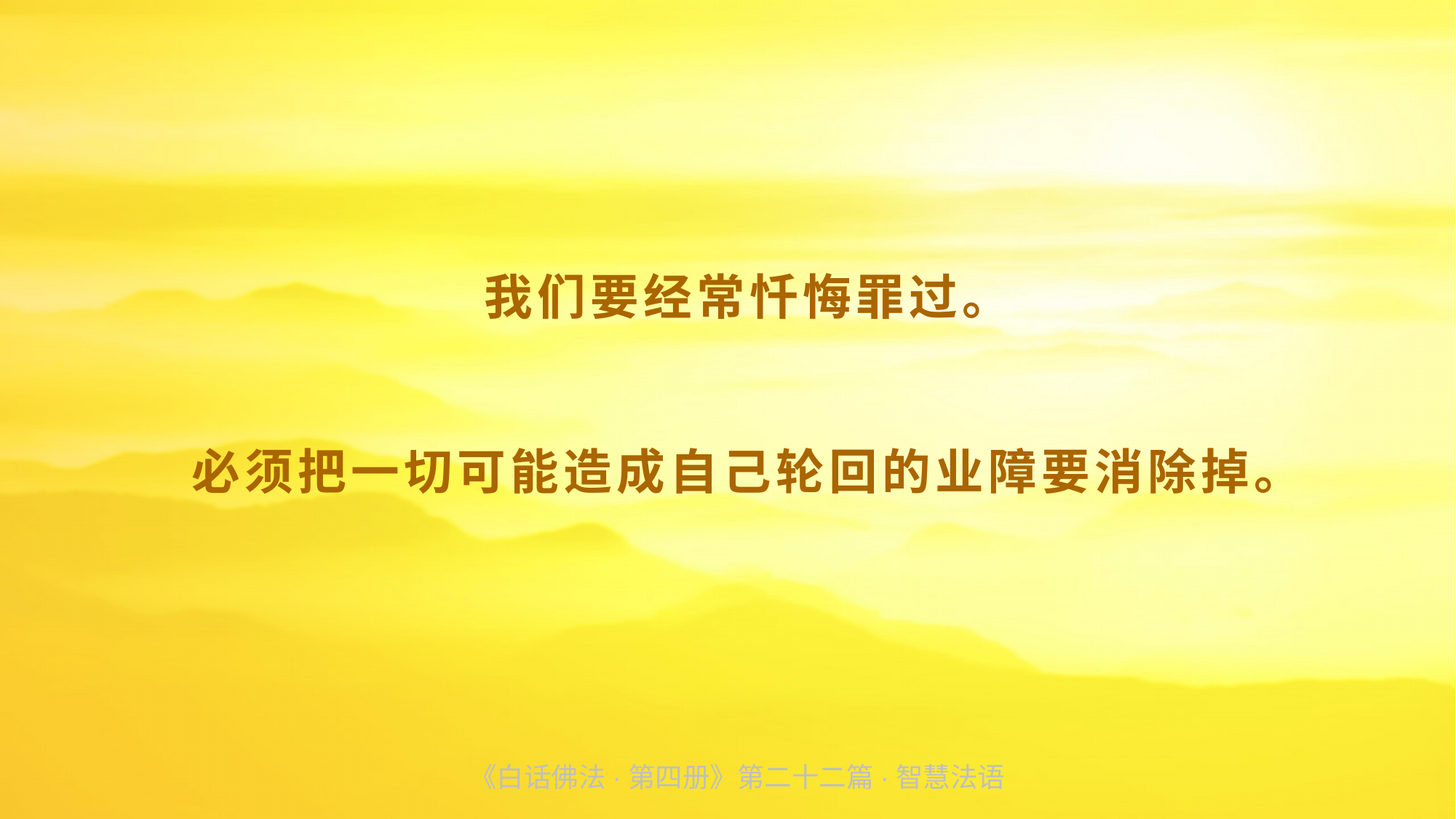

我们要经常忏悔罪过。

必须把一切可能造成自己轮回的业障要消除掉。
  《白话佛法·第四册》第二十二篇·智慧法语